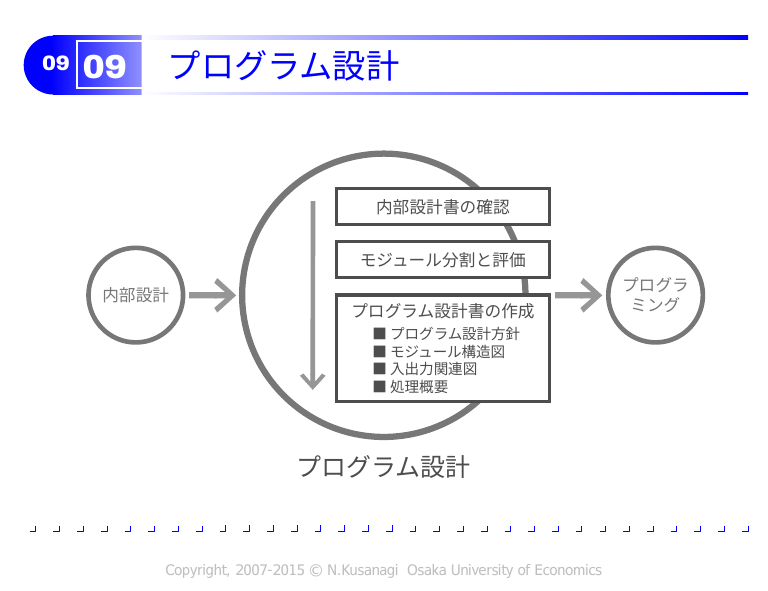

# 09   プログラム設計

内部設計書の確認
モジュール分割と評価
内部設計
プログラ
ミング

プログラム設計書の作成

■プログラム設計方針
■モジュール構造図
■入出力関連図
■処理概要
プログラム設計